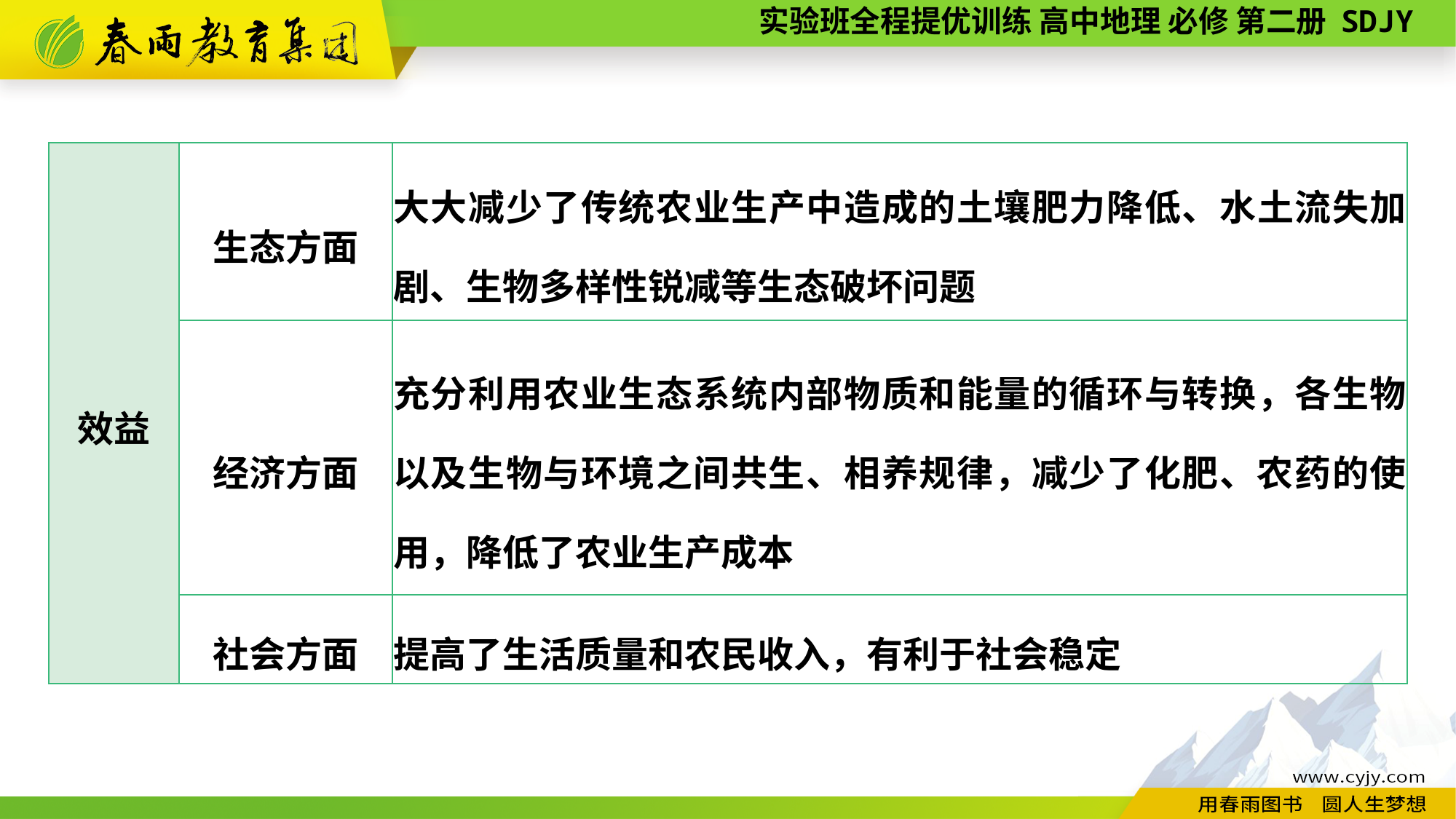

| 效益 | 生态方面 | 大大减少了传统农业生产中造成的土壤肥力降低、水土流失加剧、生物多样性锐减等生态破坏问题 |
| --- | --- | --- |
|  | 经济方面 | 充分利用农业生态系统内部物质和能量的循环与转换，各生物以及生物与环境之间共生、相养规律，减少了化肥、农药的使用，降低了农业生产成本 |
|  | 社会方面 | 提高了生活质量和农民收入，有利于社会稳定 |